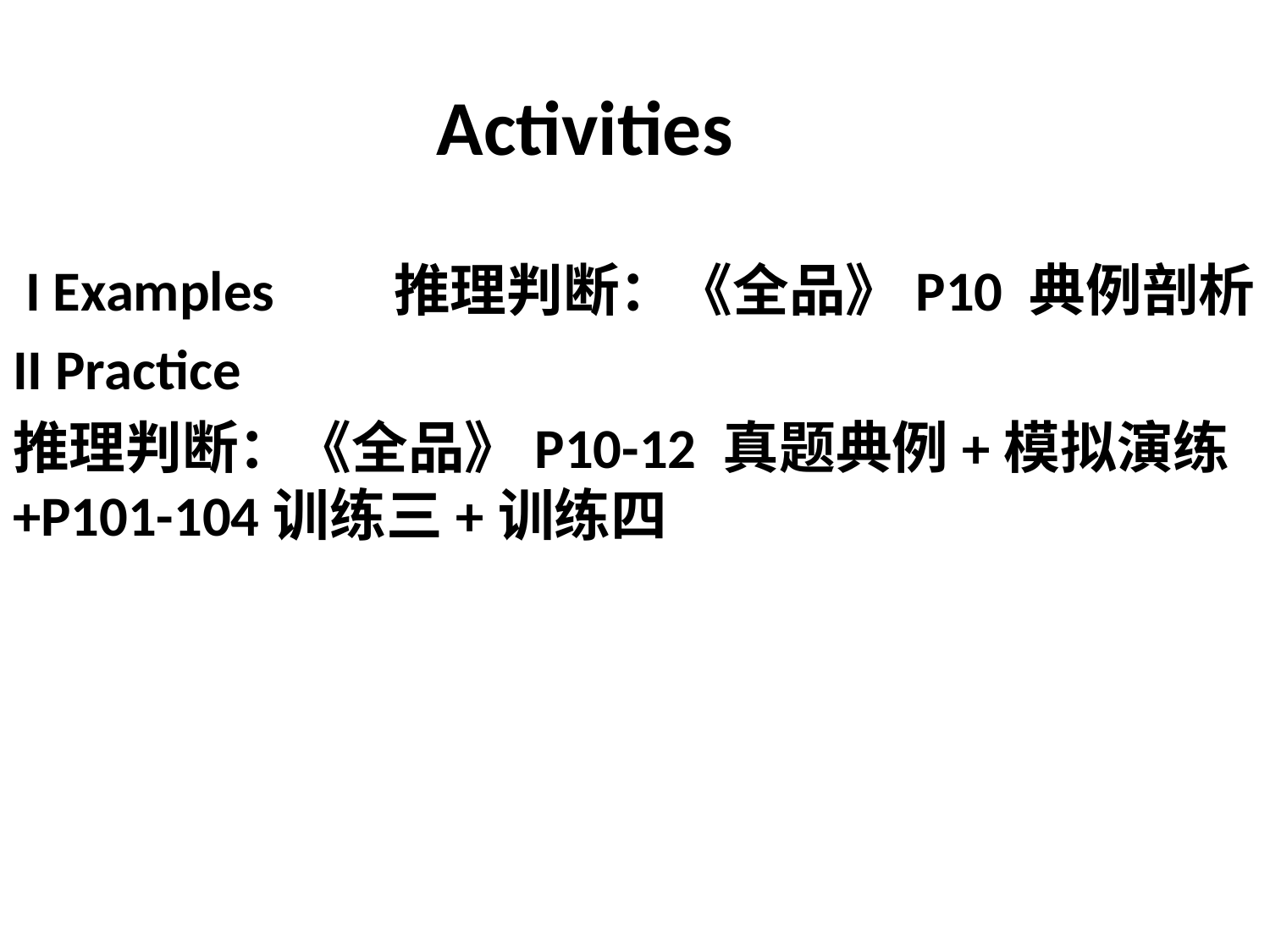

# Activities
 I Examples	推理判断：《全品》P10 典例剖析
II Practice
推理判断：《全品》P10-12 真题典例+模拟演练+P101-104训练三+训练四